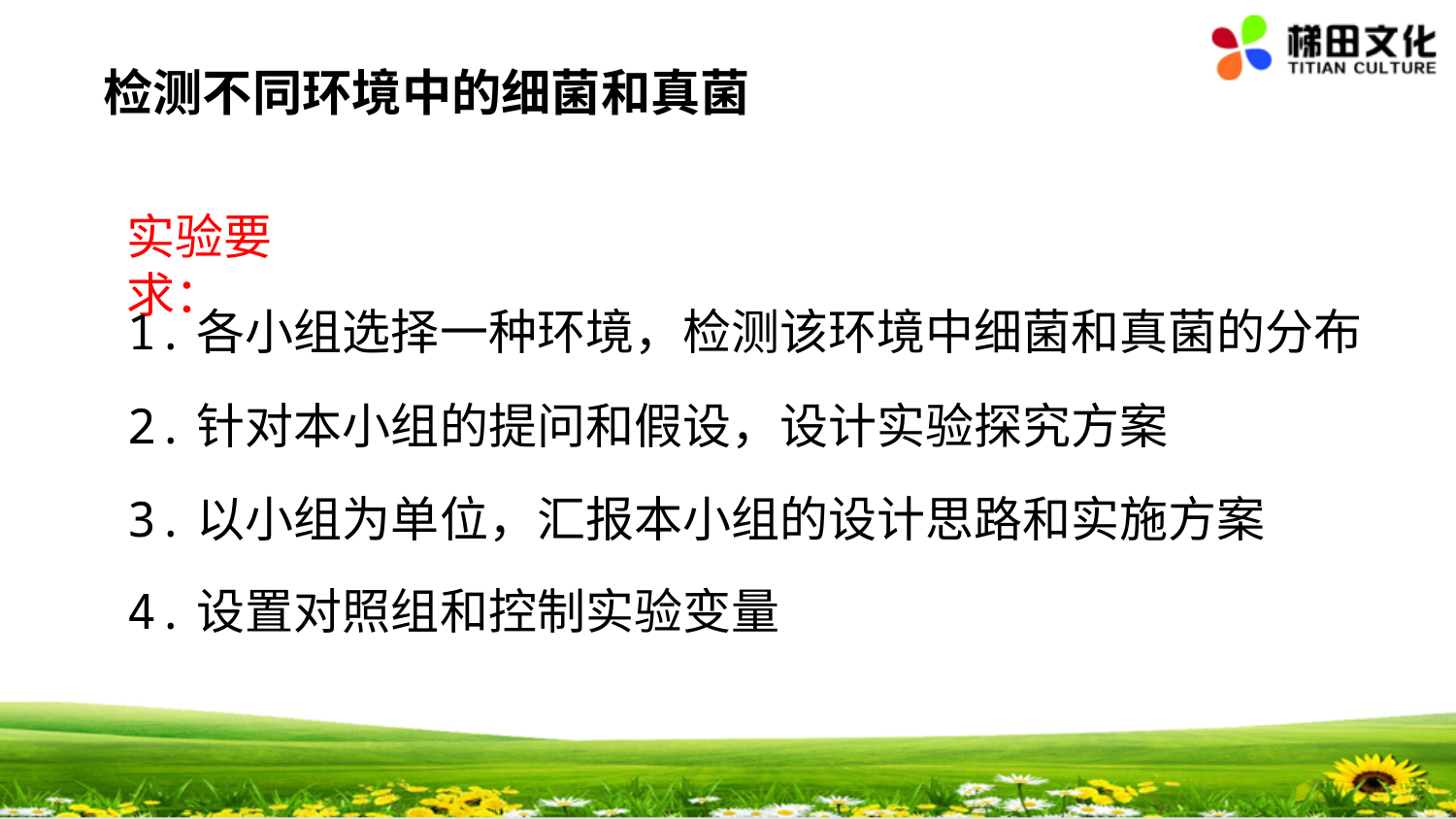

检测不同环境中的细菌和真菌
实验要求：
1.各小组选择一种环境，检测该环境中细菌和真菌的分布
2.针对本小组的提问和假设，设计实验探究方案
3.以小组为单位，汇报本小组的设计思路和实施方案
4.设置对照组和控制实验变量